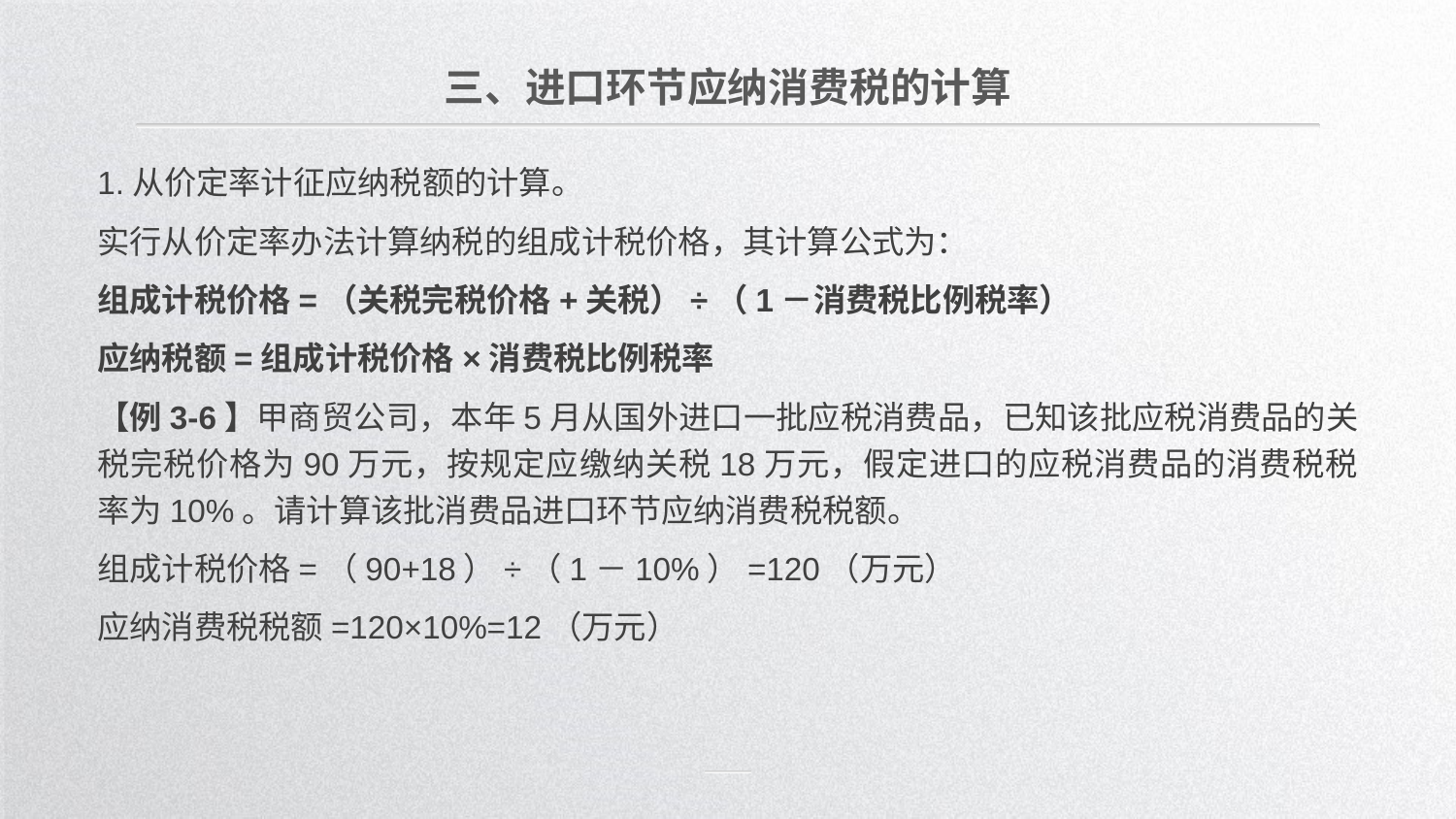

三、进口环节应纳消费税的计算
1.从价定率计征应纳税额的计算。
实行从价定率办法计算纳税的组成计税价格，其计算公式为：
组成计税价格=（关税完税价格+关税）÷（1－消费税比例税率）
应纳税额=组成计税价格×消费税比例税率
【例3-6】甲商贸公司，本年5月从国外进口一批应税消费品，已知该批应税消费品的关税完税价格为90万元，按规定应缴纳关税18万元，假定进口的应税消费品的消费税税率为10%。请计算该批消费品进口环节应纳消费税税额。
组成计税价格=（90+18）÷（1－10%）=120（万元）
应纳消费税税额=120×10%=12（万元）